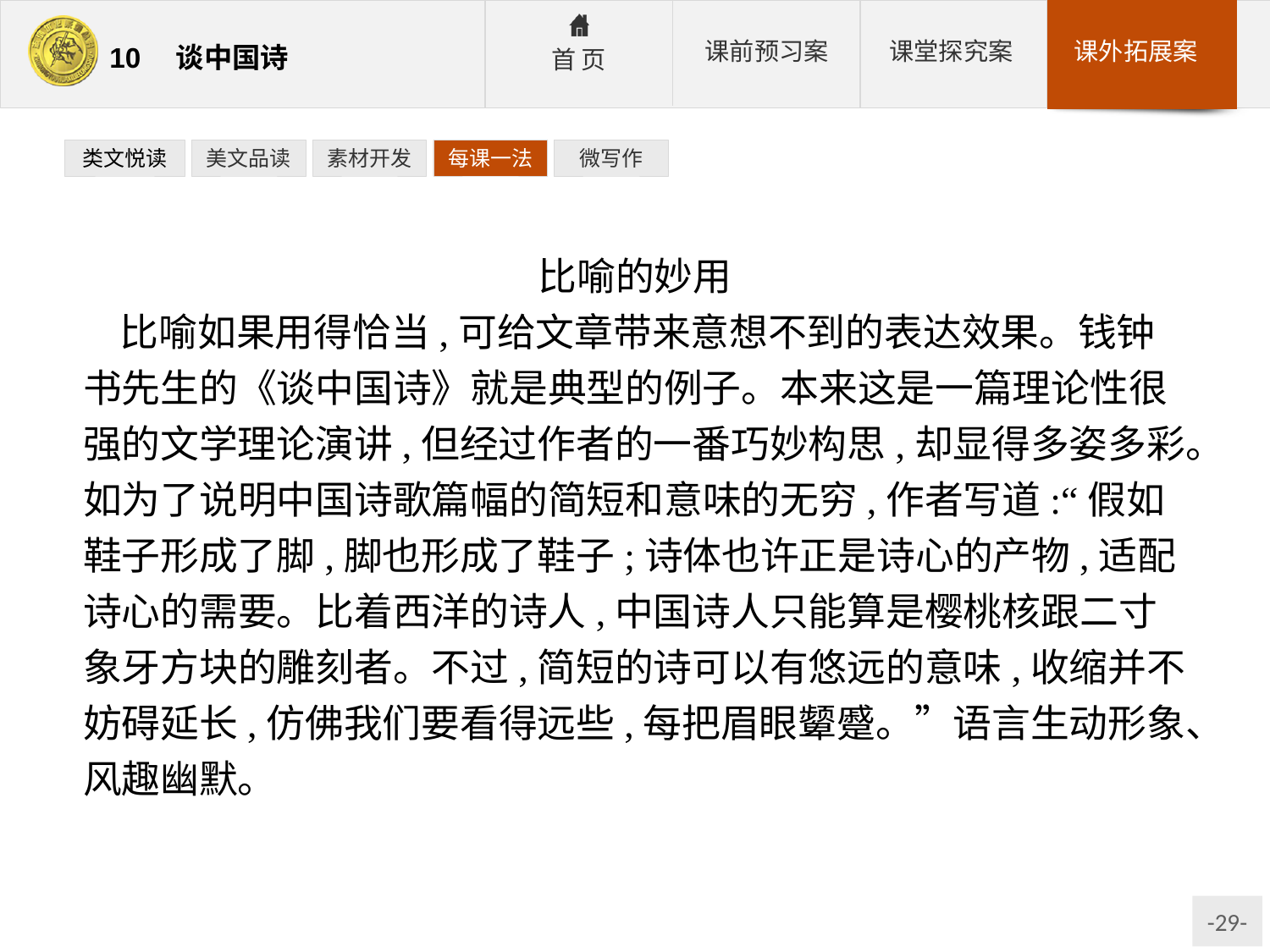

类文悦读
美文品读
素材开发
每课一法
微写作
比喻的妙用
比喻如果用得恰当,可给文章带来意想不到的表达效果。钱钟书先生的《谈中国诗》就是典型的例子。本来这是一篇理论性很强的文学理论演讲,但经过作者的一番巧妙构思,却显得多姿多彩。如为了说明中国诗歌篇幅的简短和意味的无穷,作者写道:“假如鞋子形成了脚,脚也形成了鞋子;诗体也许正是诗心的产物,适配诗心的需要。比着西洋的诗人,中国诗人只能算是樱桃核跟二寸象牙方块的雕刻者。不过,简短的诗可以有悠远的意味,收缩并不妨碍延长,仿佛我们要看得远些,每把眉眼颦蹙。”语言生动形象、风趣幽默。